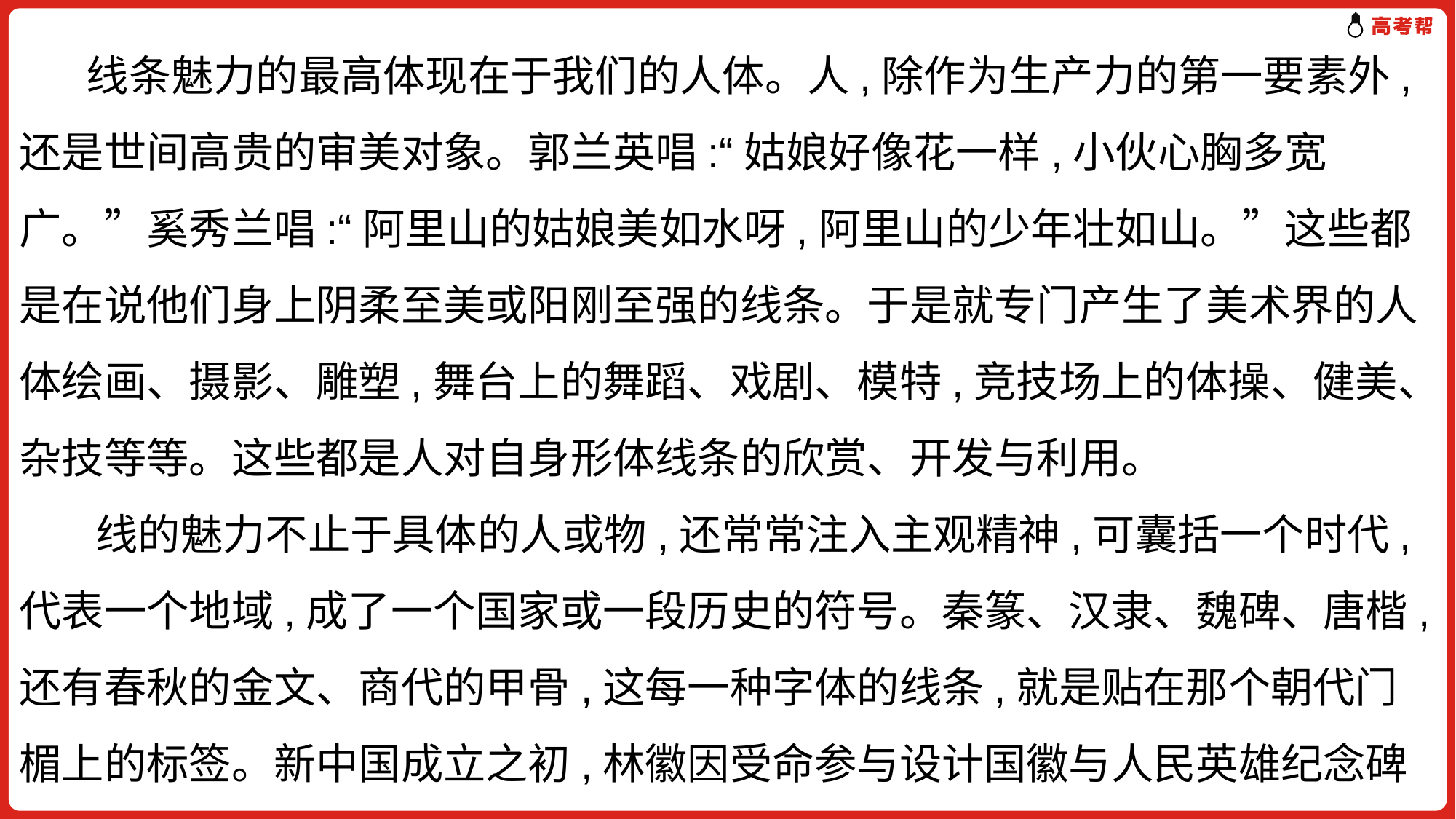

线条魅力的最高体现在于我们的人体。人,除作为生产力的第一要素外,还是世间高贵的审美对象。郭兰英唱:“姑娘好像花一样,小伙心胸多宽广。”奚秀兰唱:“阿里山的姑娘美如水呀,阿里山的少年壮如山。”这些都是在说他们身上阴柔至美或阳刚至强的线条。于是就专门产生了美术界的人体绘画、摄影、雕塑,舞台上的舞蹈、戏剧、模特,竞技场上的体操、健美、杂技等等。这些都是人对自身形体线条的欣赏、开发与利用。
       线的魅力不止于具体的人或物,还常常注入主观精神,可囊括一个时代,代表一个地域,成了一个国家或一段历史的符号。秦篆、汉隶、魏碑、唐楷,还有春秋的金文、商代的甲骨,这每一种字体的线条,就是贴在那个朝代门楣上的标签。新中国成立之初,林徽因受命参与设计国徽与人民英雄纪念碑的浮雕。